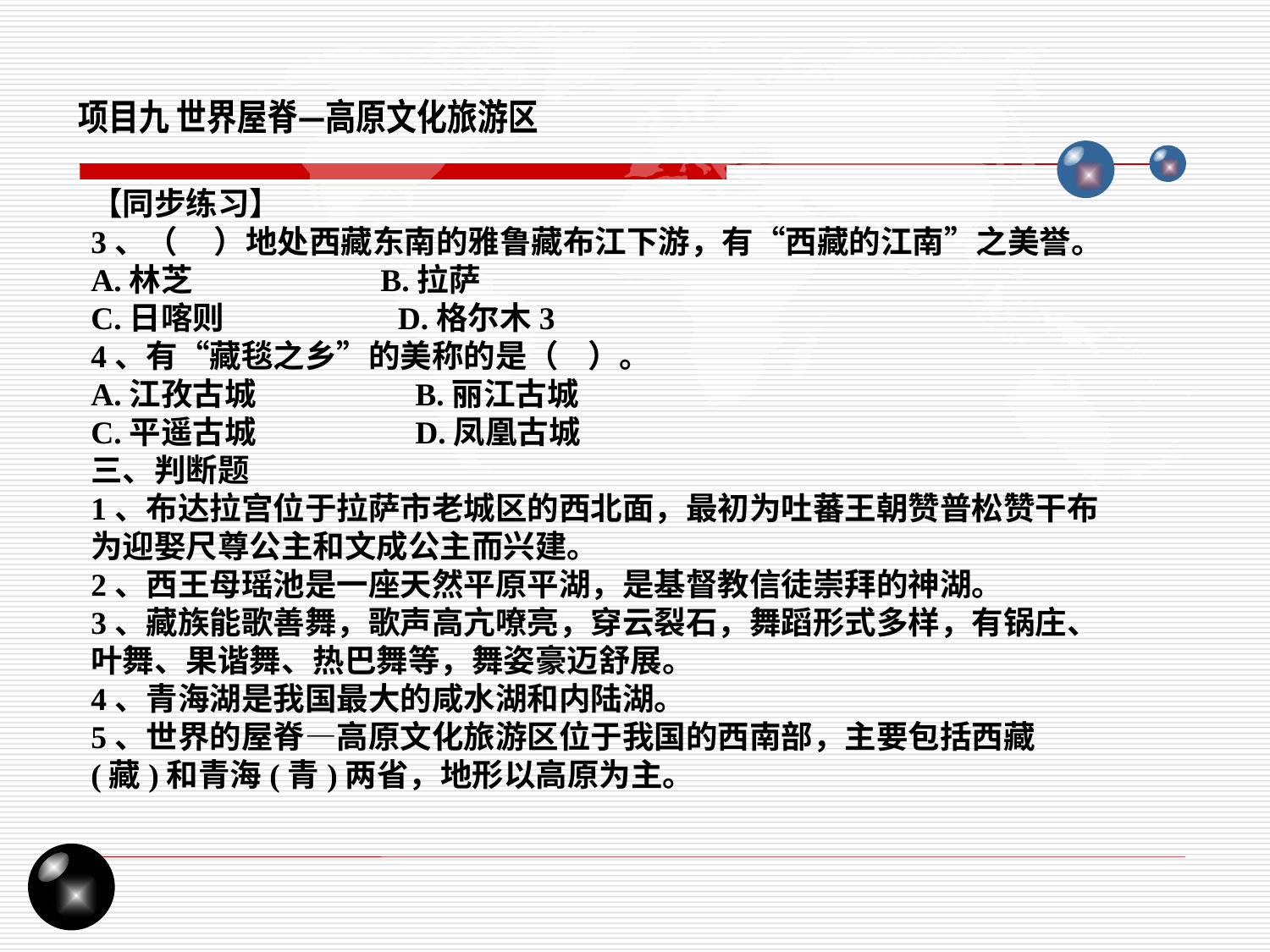

项目九 世界屋脊—高原文化旅游区
【同步练习】
3、（     ）地处西藏东南的雅鲁藏布江下游，有“西藏的江南”之美誉。
A.林芝                         B.拉萨
C.日喀则                       D.格尔木3
4、有“藏毯之乡”的美称的是（    ）。
A.江孜古城                     B.丽江古城
C.平遥古城                     D.凤凰古城
三、判断题
1、布达拉宫位于拉萨市老城区的西北面，最初为吐蕃王朝赞普松赞干布为迎娶尺尊公主和文成公主而兴建。
2、西王母瑶池是一座天然平原平湖，是基督教信徒崇拜的神湖。
3、藏族能歌善舞，歌声高亢嘹亮，穿云裂石，舞蹈形式多样，有锅庄、叶舞、果谐舞、热巴舞等，舞姿豪迈舒展。
4、青海湖是我国最大的咸水湖和内陆湖。
5、世界的屋脊—高原文化旅游区位于我国的西南部，主要包括西藏(藏)和青海(青)两省，地形以高原为主。